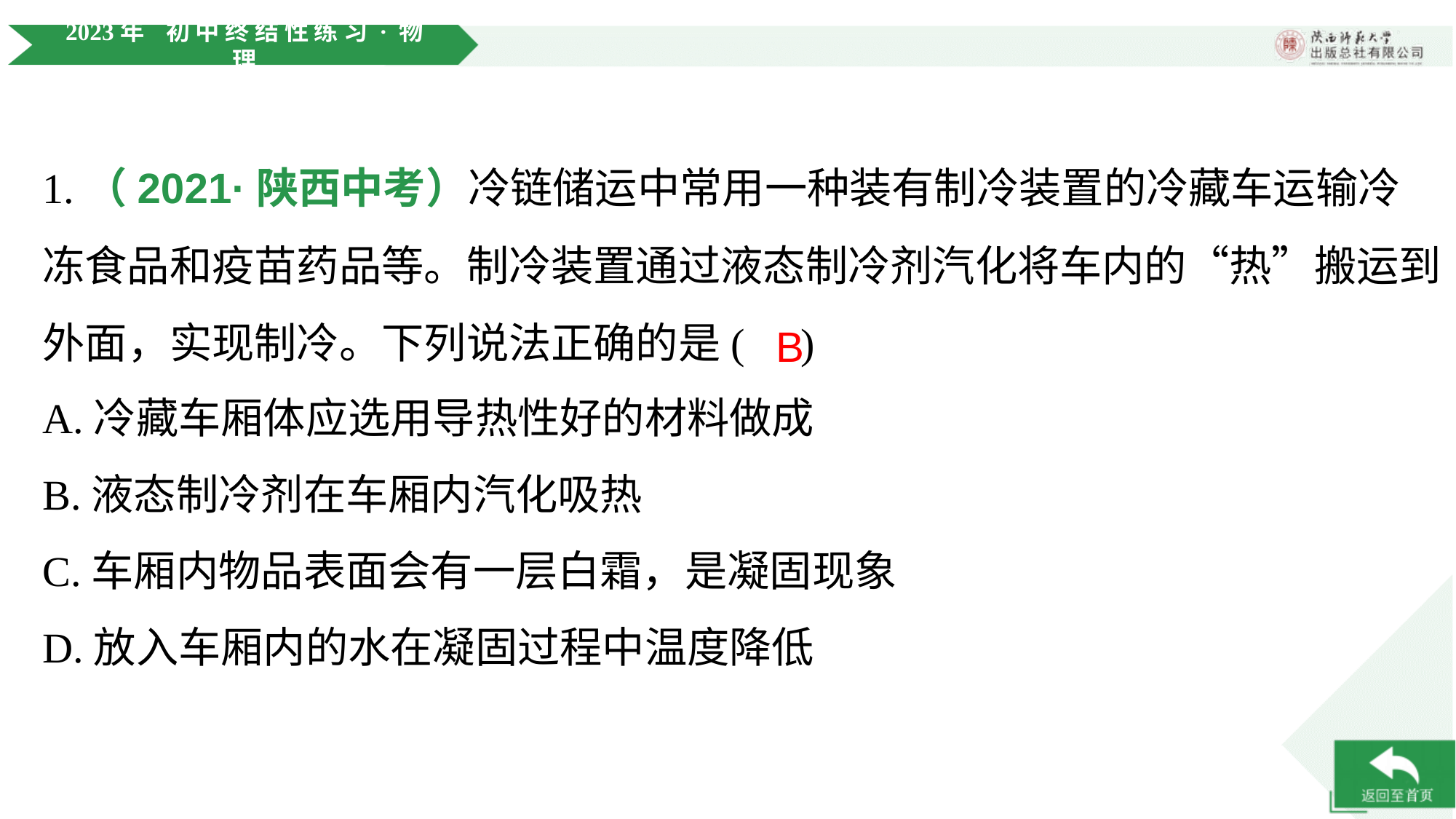

1.（2021·陕西中考）冷链储运中常用一种装有制冷装置的冷藏车运输冷
冻食品和疫苗药品等。制冷装置通过液态制冷剂汽化将车内的“热”搬运到
外面，实现制冷。下列说法正确的是(     )
B
A.冷藏车厢体应选用导热性好的材料做成
B.液态制冷剂在车厢内汽化吸热
C.车厢内物品表面会有一层白霜，是凝固现象
D.放入车厢内的水在凝固过程中温度降低